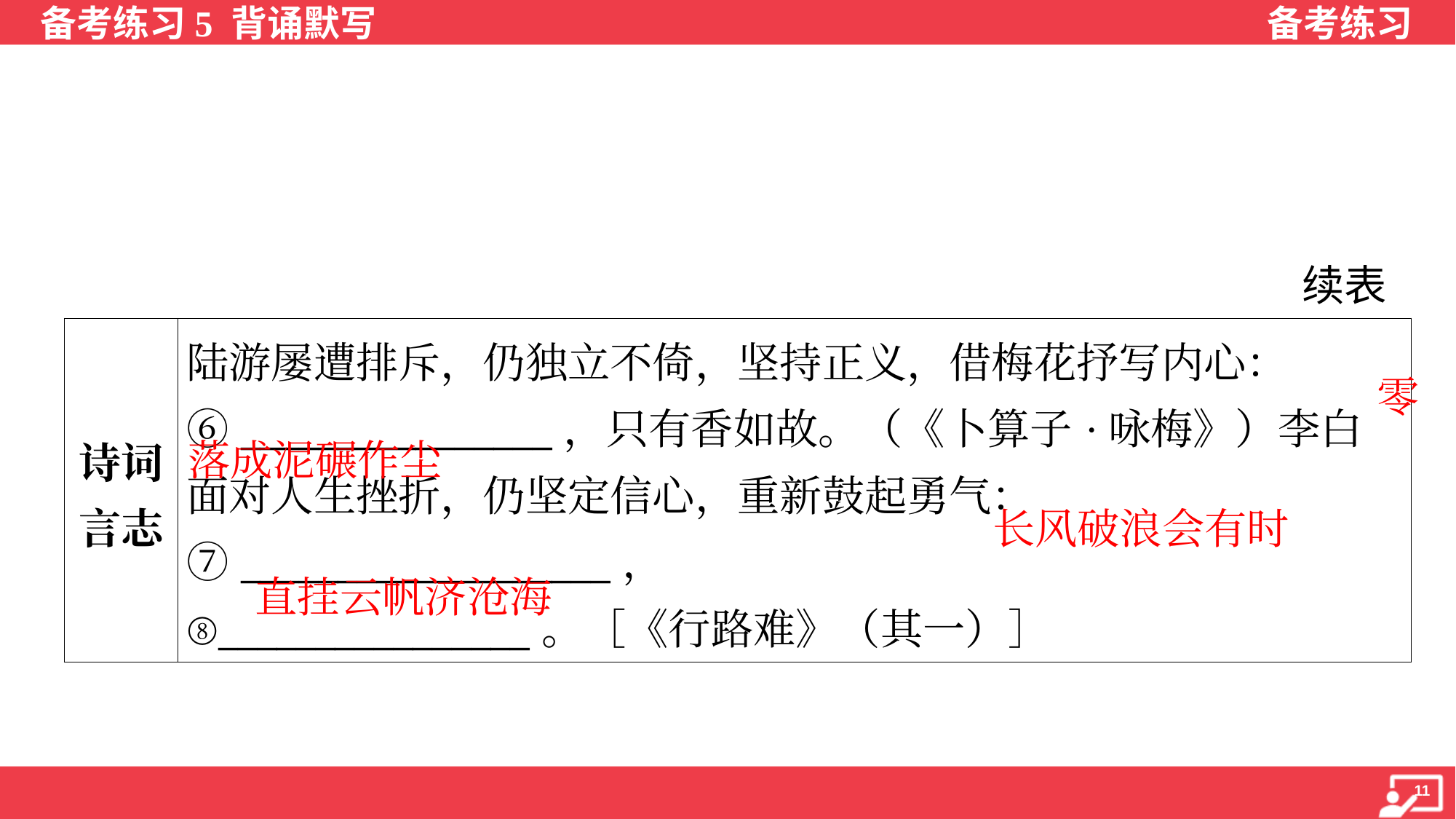

续表
| 诗词 言志 | 陆游屡遭排斥，仍独立不倚，坚持正义，借梅花抒写内心：⑥\_\_\_\_\_\_\_\_\_\_\_\_\_\_\_\_，只有香如故。（《卜算子·咏梅》）李白面对人生挫折，仍坚定信心，重新鼓起勇气：⑦\_\_\_\_\_\_\_\_\_\_\_\_\_\_\_\_\_\_\_， ⑧\_\_\_\_\_\_\_\_\_\_\_\_\_\_\_\_。［《行路难》（其一）］ |
| --- | --- |
                                                                                                            零
落成泥碾作尘
长风破浪会有时
直挂云帆济沧海